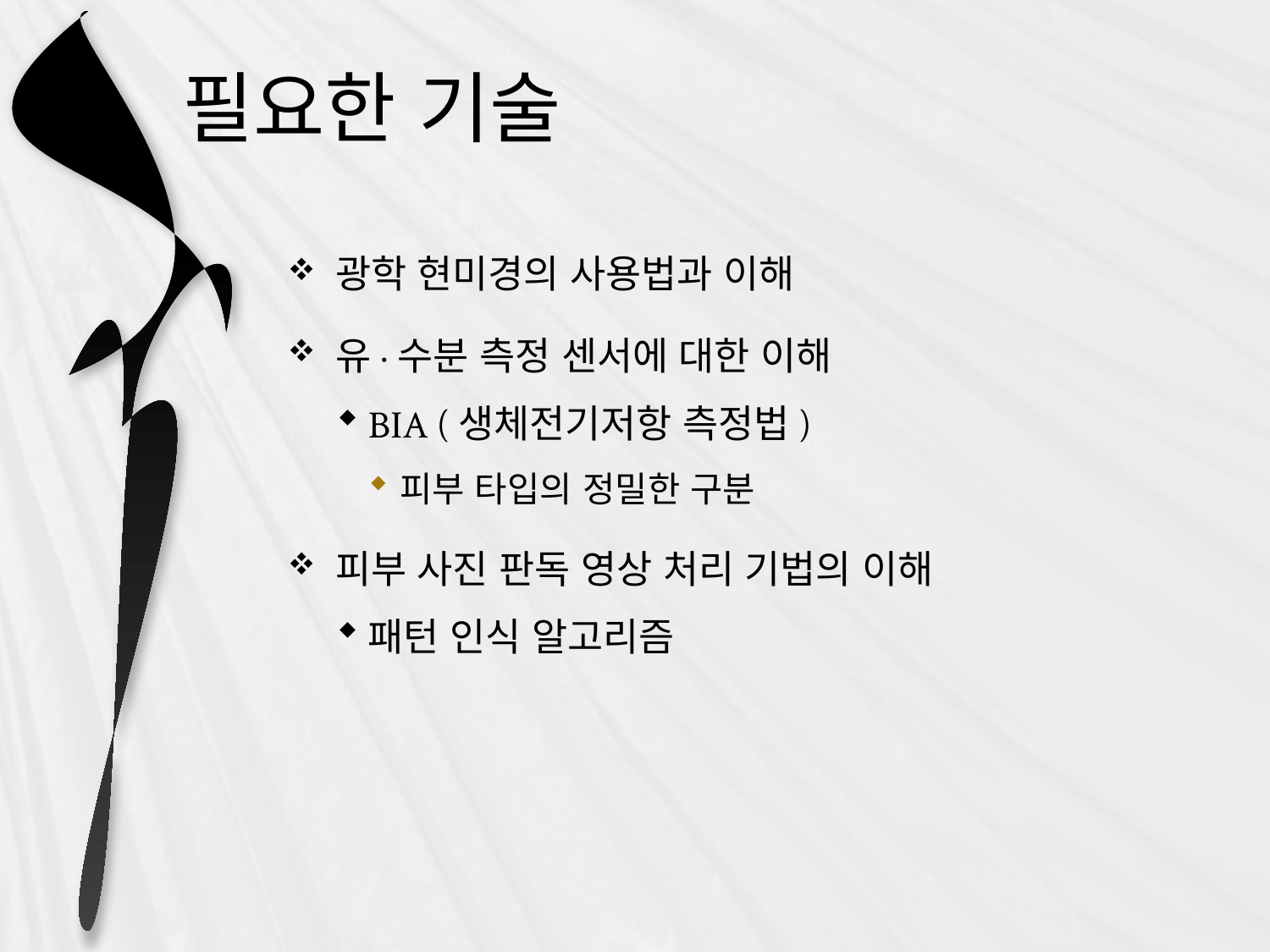

# 필요한 기술
광학 현미경의 사용법과 이해
유·수분 측정 센서에 대한 이해
BIA (생체전기저항 측정법)
피부 타입의 정밀한 구분
피부 사진 판독 영상 처리 기법의 이해
패턴 인식 알고리즘